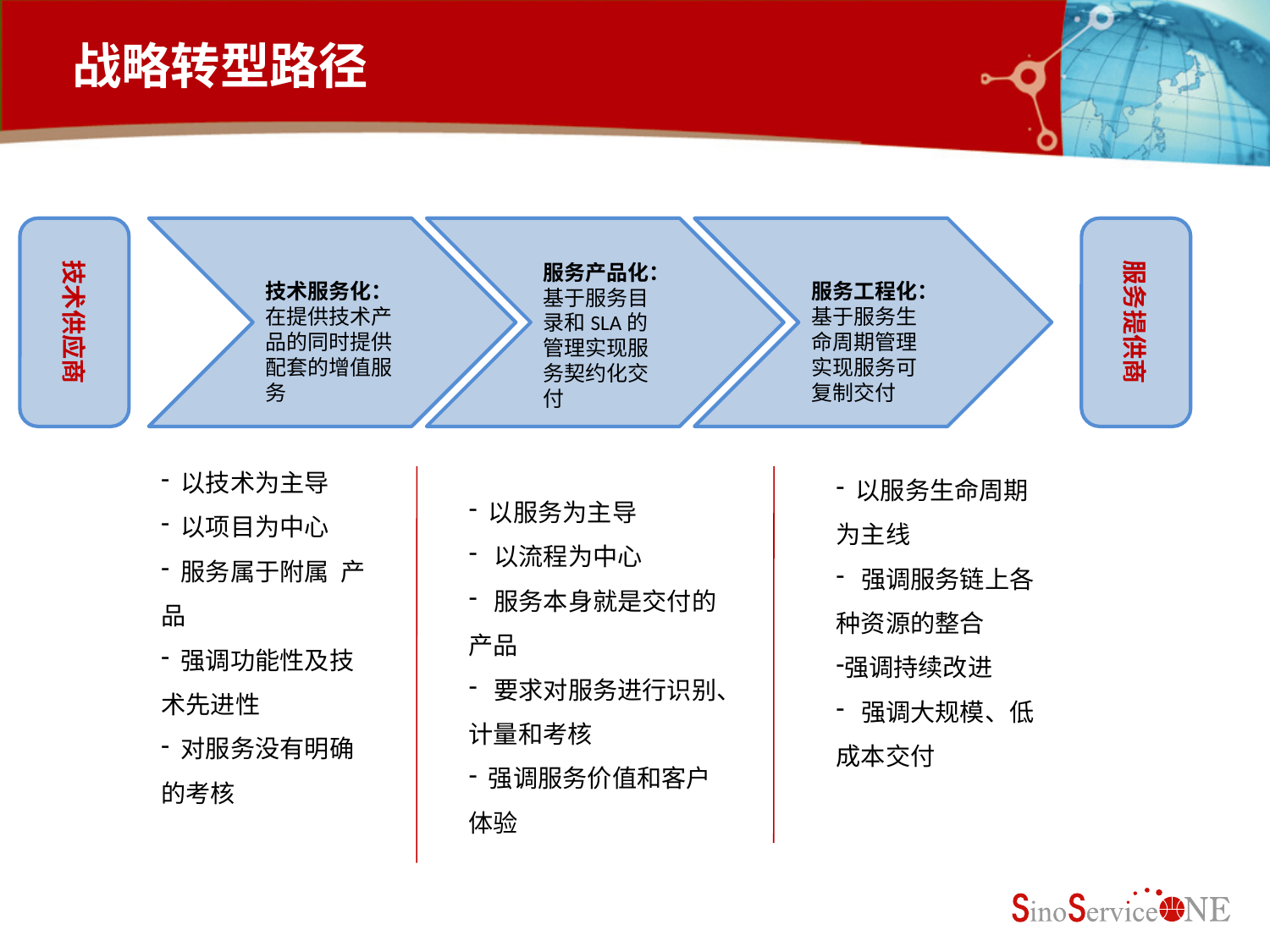

# 战略转型路径

技术供应商

技术服务化：
在提供技术产品的同时提供配套的增值服务

服务产品化：
基于服务目录和SLA的管理实现服务契约化交付

服务工程化：
基于服务生命周期管理实现服务可复制交付

服务提供商
 以技术为主导
 以项目为中心
 服务属于附属  产品
 强调功能性及技术先进性
 对服务没有明确的考核

 以服务为主导
  以流程为中心
  服务本身就是交付的产品
  要求对服务进行识别、计量和考核
 强调服务价值和客户体验

 以服务生命周期为主线
  强调服务链上各种资源的整合
强调持续改进
  强调大规模、低成本交付